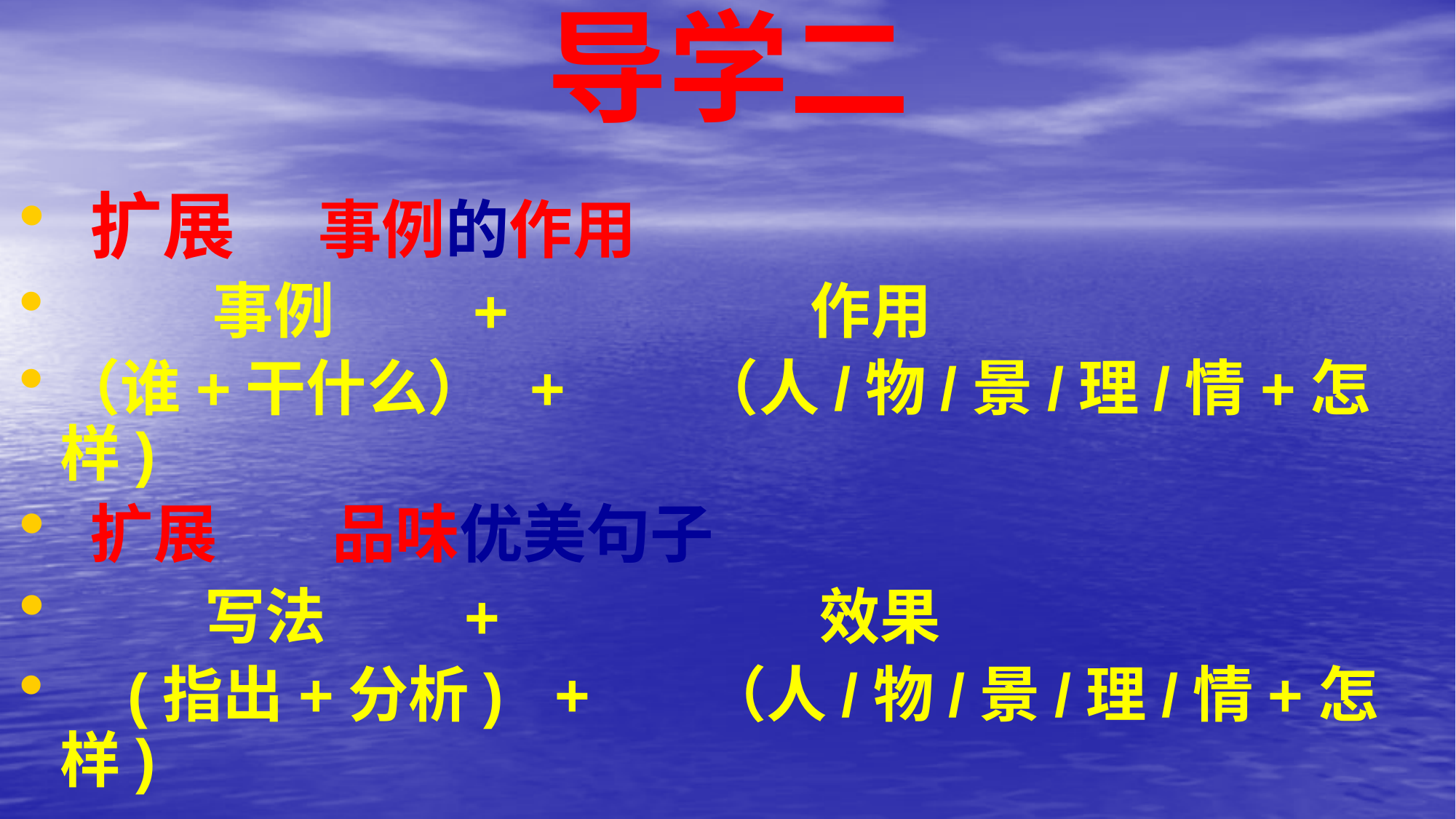

# 导学二

 扩展     事例的作用
          事例         +                 作用
（谁+干什么）  +       （人/物/景/理/情+怎样)
 扩展        品味优美句子
         写法         +                  效果
    (指出+分析)   +      （人/物/景/理/情+怎样)
。